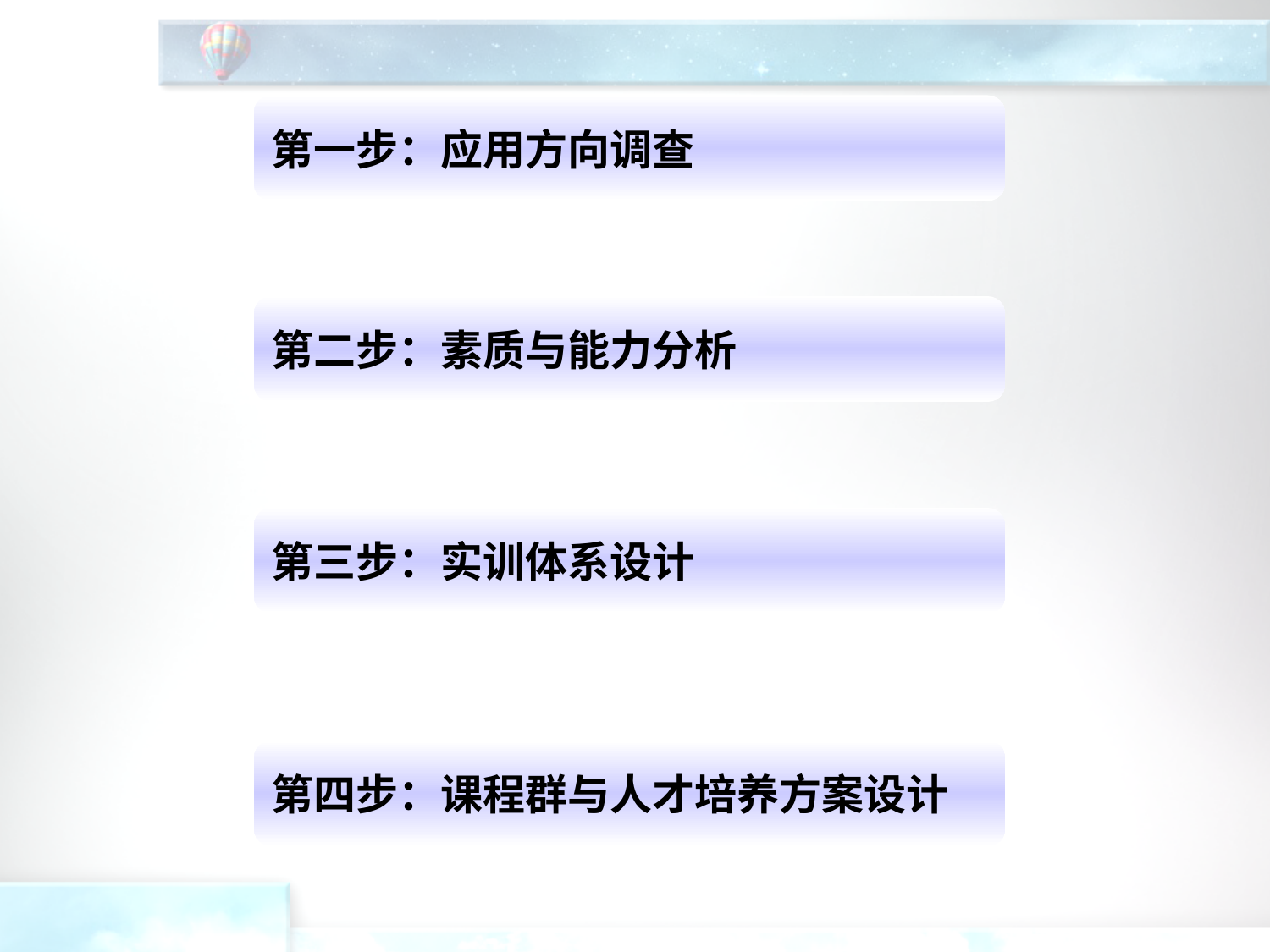

第一步：应用方向调查
第二步：素质与能力分析
第三步：实训体系设计
第四步：课程群与人才培养方案设计